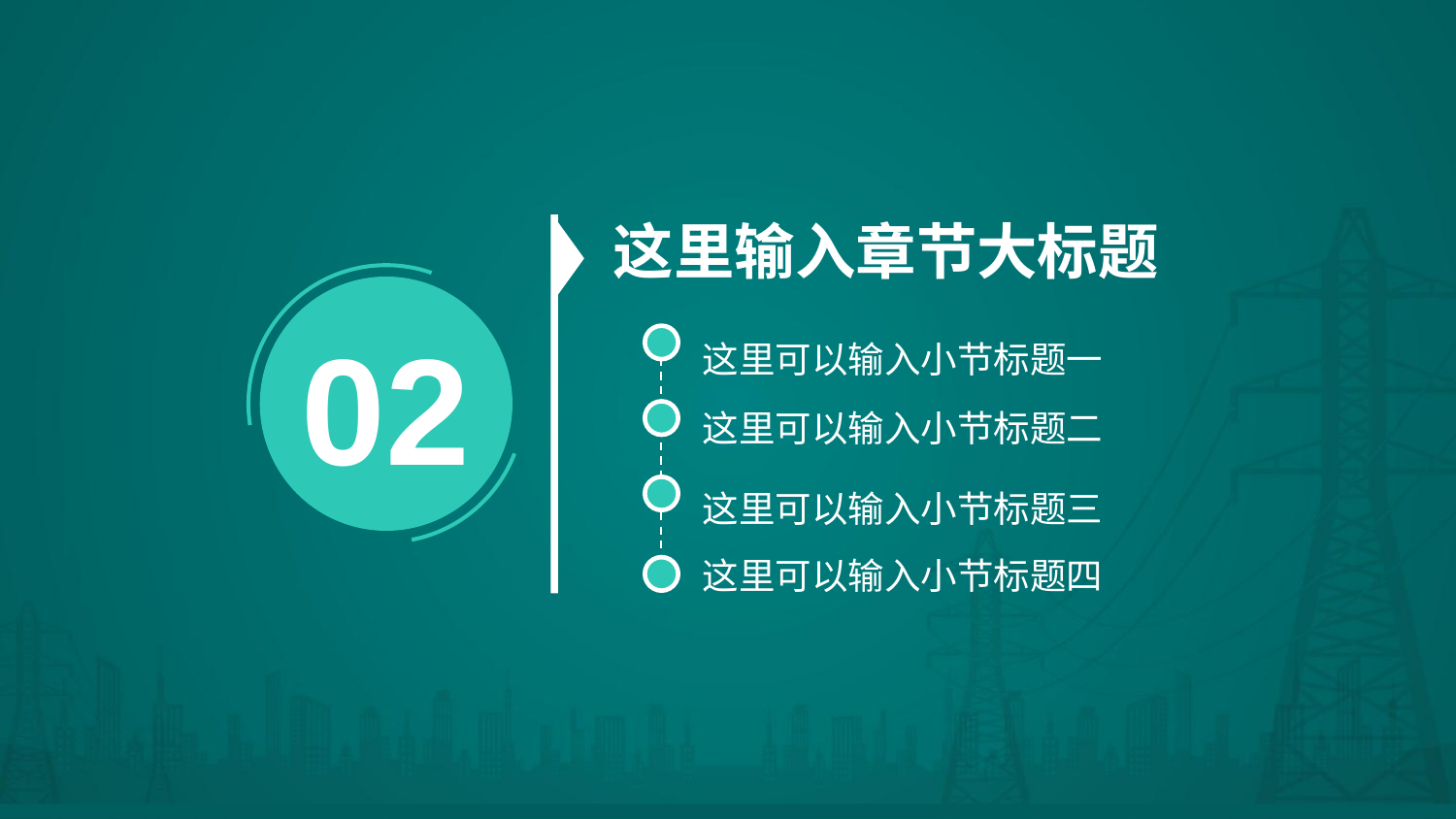

这里输入章节大标题

02
这里可以输入小节标题一

这里可以输入小节标题二

这里可以输入小节标题三

这里可以输入小节标题四